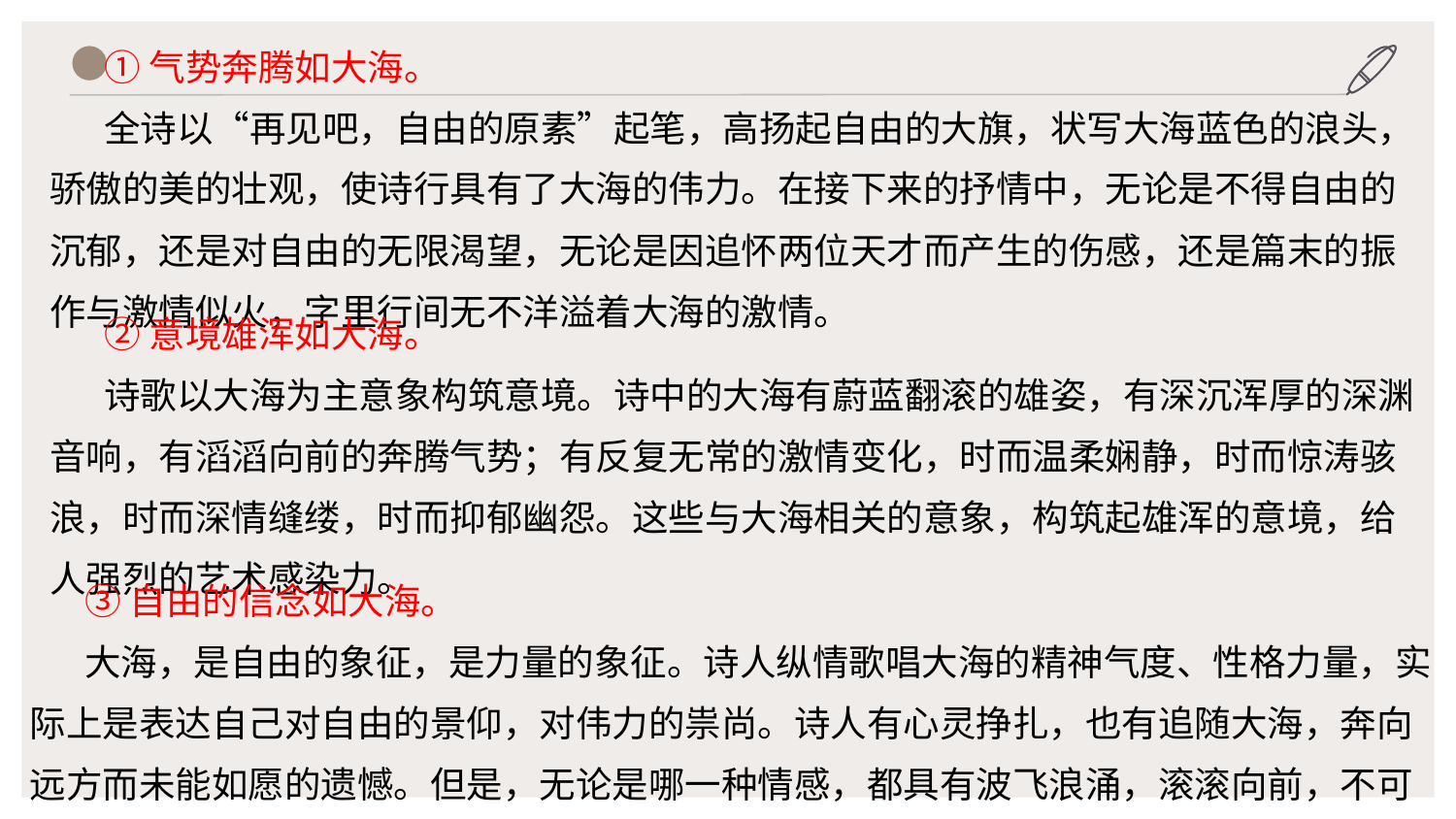

①气势奔腾如大海。
全诗以“再见吧，自由的原素”起笔，高扬起自由的大旗，状写大海蓝色的浪头，骄傲的美的壮观，使诗行具有了大海的伟力。在接下来的抒情中，无论是不得自由的沉郁，还是对自由的无限渴望，无论是因追怀两位天才而产生的伤感，还是篇末的振作与激情似火，字里行间无不洋溢着大海的激情。

②意境雄浑如大海。
诗歌以大海为主意象构筑意境。诗中的大海有蔚蓝翻滚的雄姿，有深沉浑厚的深渊音响，有滔滔向前的奔腾气势；有反复无常的激情变化，时而温柔娴静，时而惊涛骇浪，时而深情缝缕，时而抑郁幽怨。这些与大海相关的意象，构筑起雄浑的意境，给人强烈的艺术感染力。
③自由的信念如大海。
大海，是自由的象征，是力量的象征。诗人纵情歌唱大海的精神气度、性格力量，实际上是表达自己对自由的景仰，对伟力的祟尚。诗人有心灵挣扎，也有追随大海，奔向远方而未能如愿的遗憾。但是，无论是哪一种情感，都具有波飞浪涌，滚滚向前，不可阻挡的力量，这种力量来自于对自由的坚信。